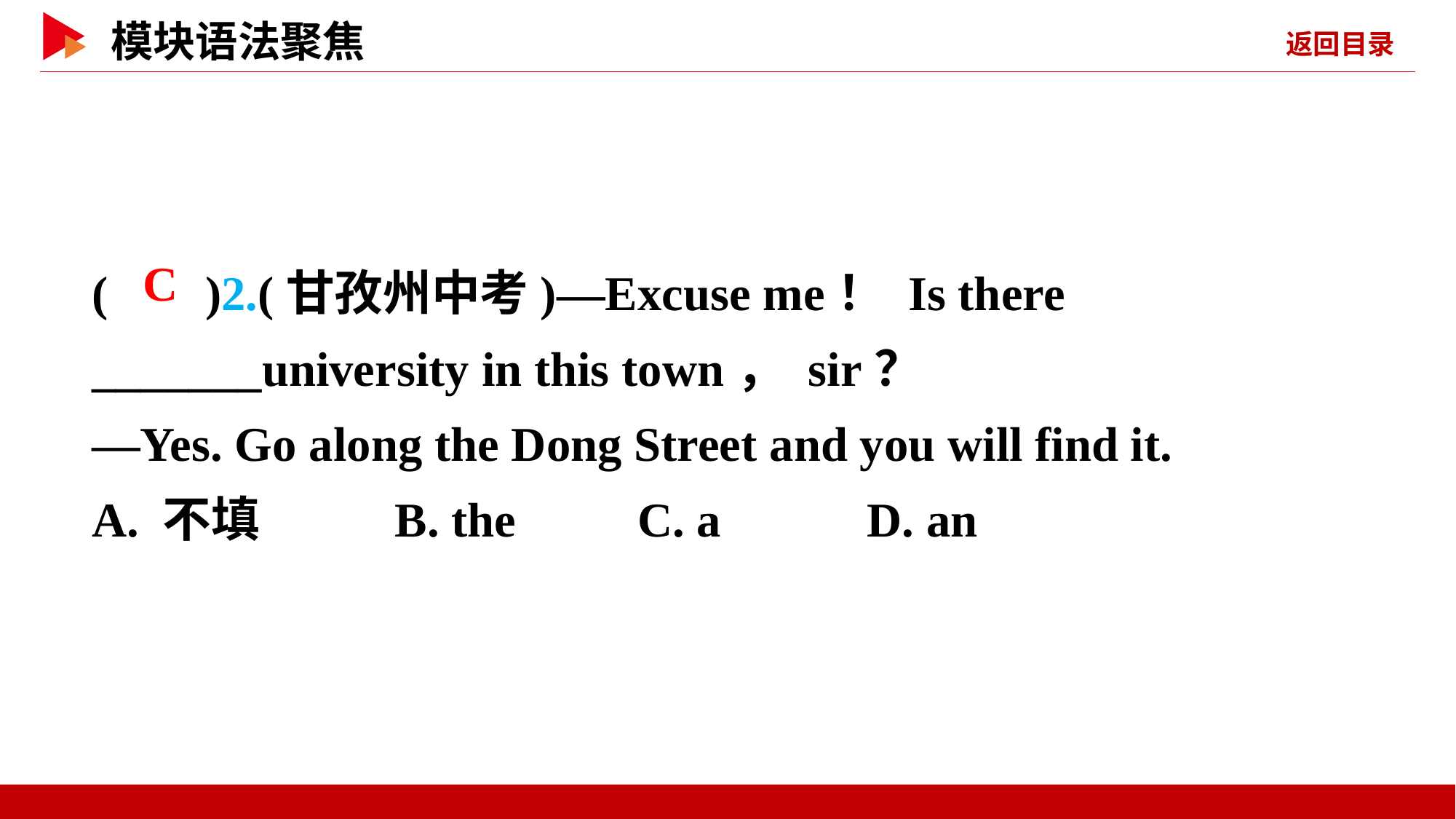

(        )2.(甘孜州中考)—Excuse me！ Is there _______university in this town， sir？
—Yes. Go along the Dong Street and you will find it.
A. 不填           B. the		C. a            D. an
   C